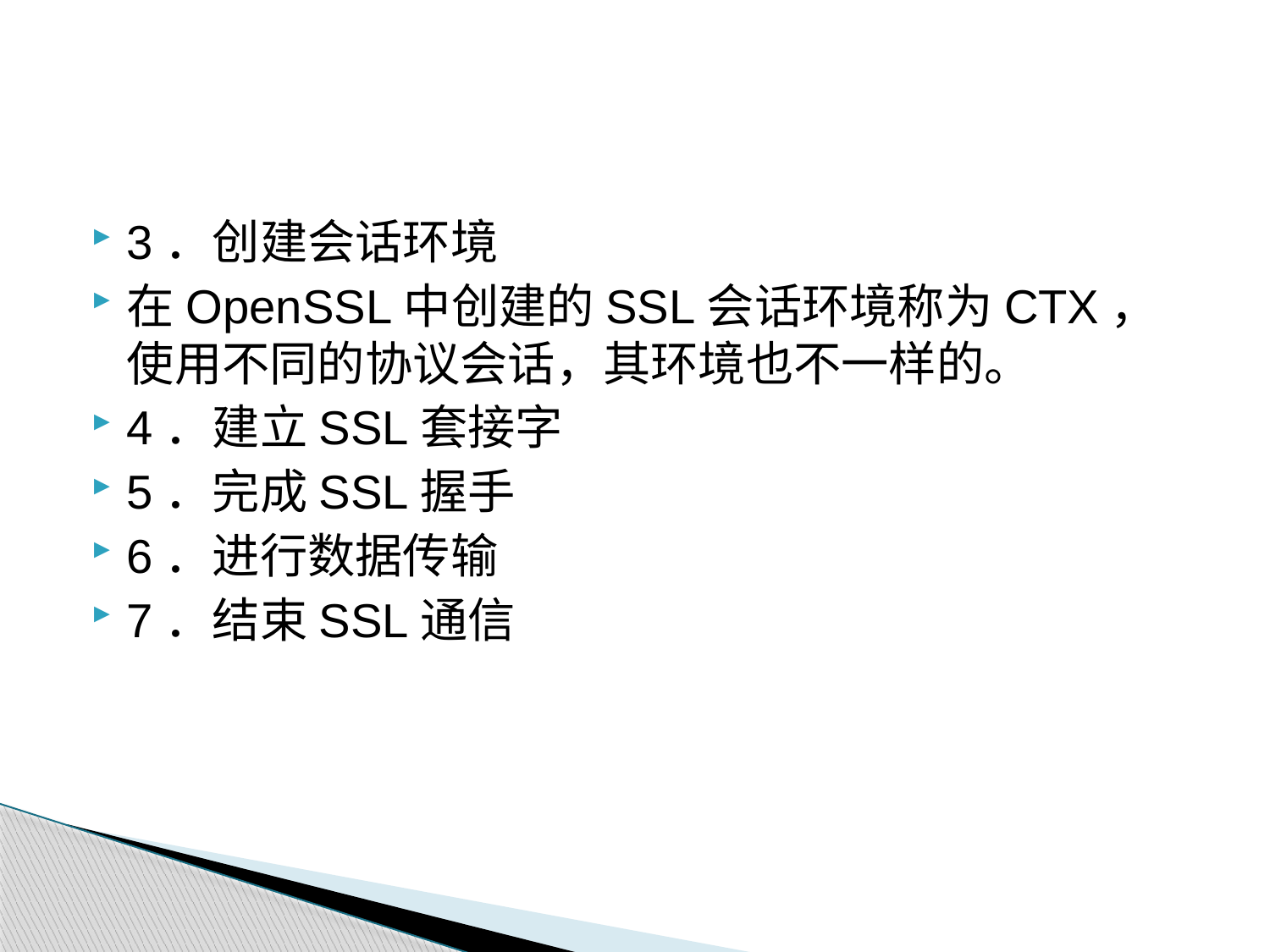

#
3．创建会话环境
在OpenSSL中创建的SSL会话环境称为CTX，使用不同的协议会话，其环境也不一样的。
4．建立SSL套接字
5．完成SSL握手
6．进行数据传输
7．结束SSL通信